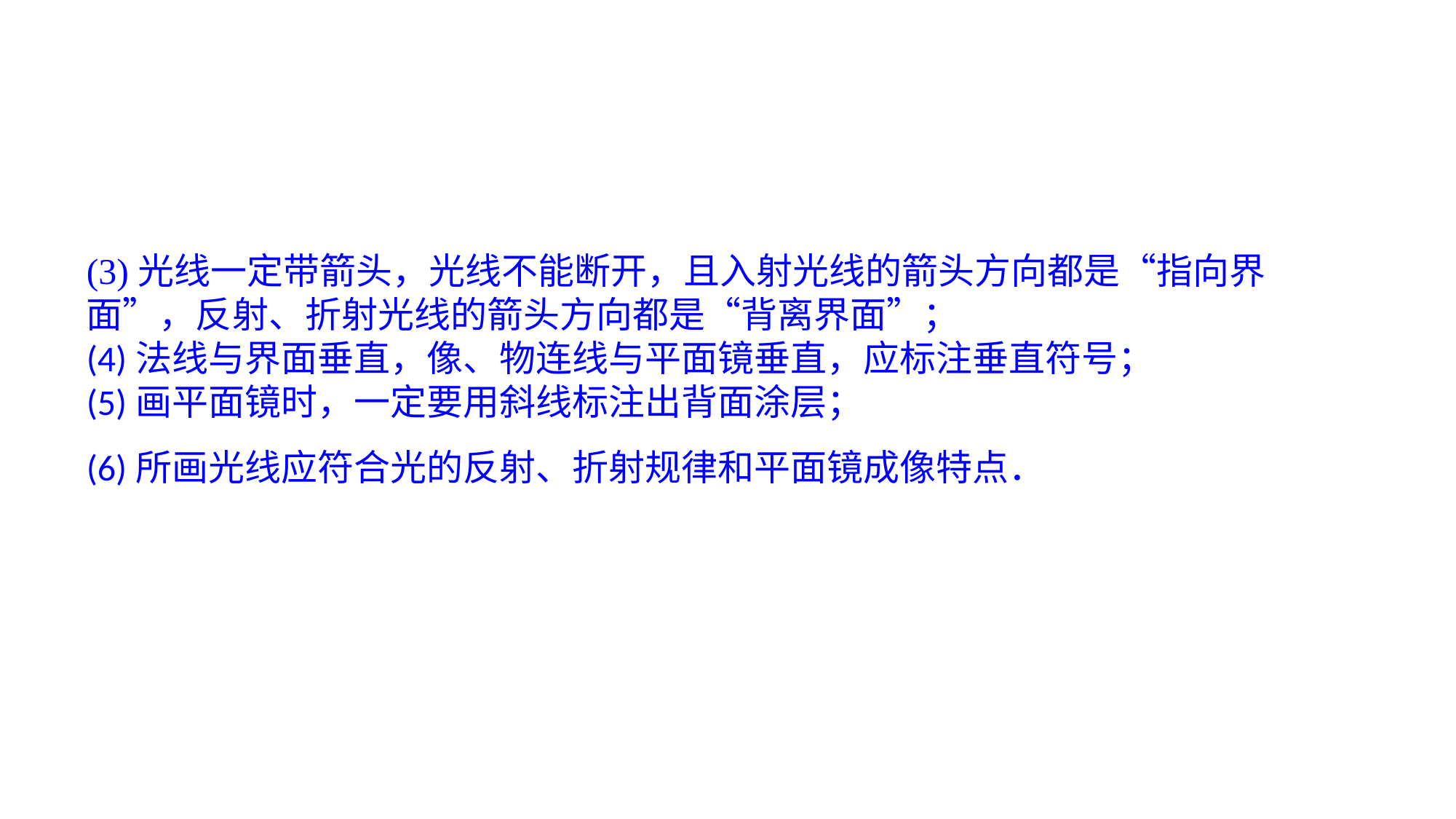

(3)光线一定带箭头，光线不能断开，且入射光线的箭头方向都是“指向界面”，反射、折射光线的箭头方向都是“背离界面”；(4)法线与界面垂直，像、物连线与平面镜垂直，应标注垂直符号；(5)画平面镜时，一定要用斜线标注出背面涂层；(6)所画光线应符合光的反射、折射规律和平面镜成像特点．